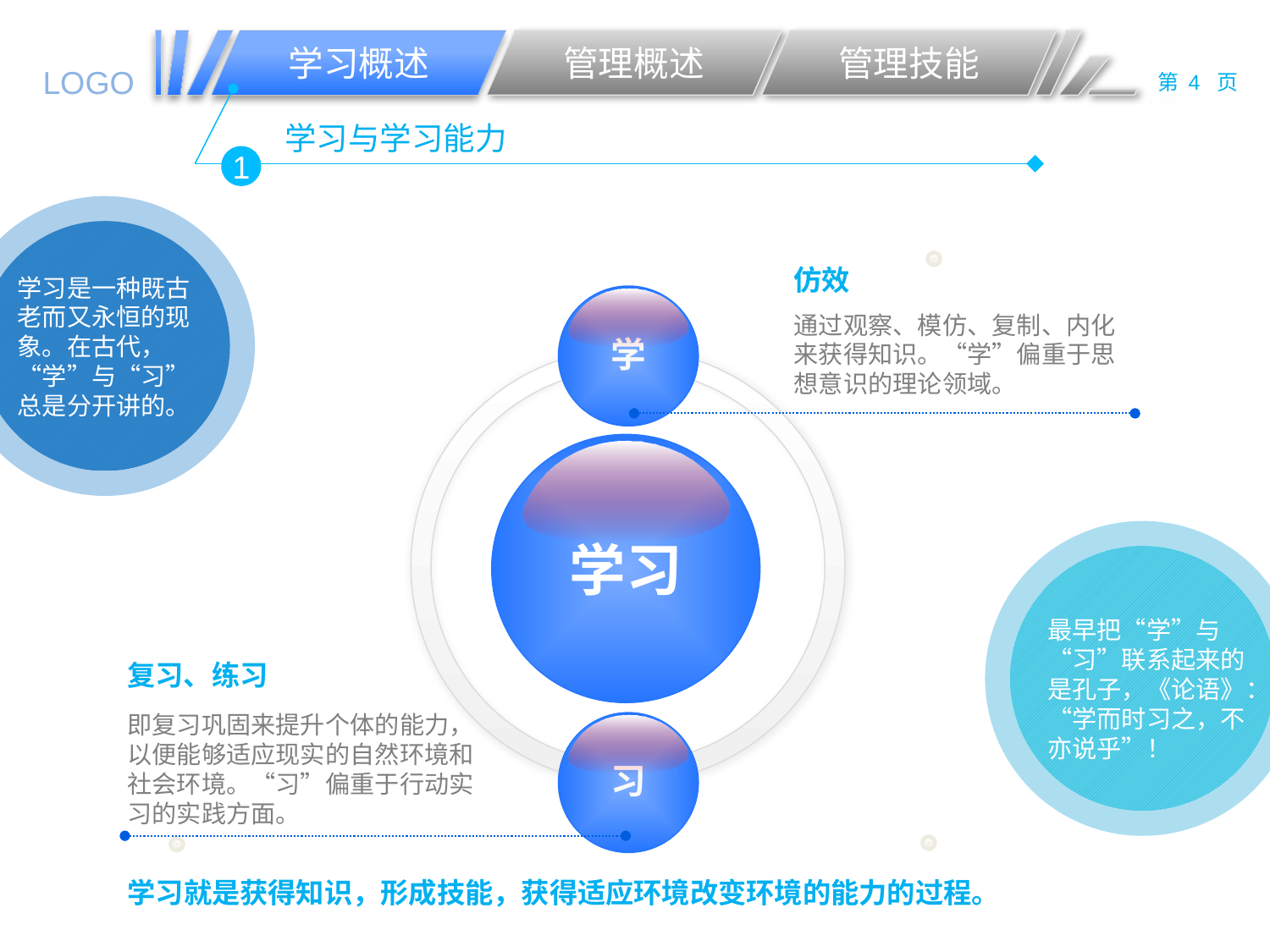

学习概述
管理概述

管理技能

学习与学习能力
1

学习是一种既古老而又永恒的现象。在古代，“学”与“习”总是分开讲的。

仿效
通过观察、模仿、复制、内化来获得知识。“学”偏重于思想意识的理论领域。
学

学

学习

最早把“学”与“习”联系起来的是孔子，《论语》：“学而时习之，不亦说乎”！
复习、练习
即复习巩固来提升个体的能力，以便能够适应现实的自然环境和社会环境。“习”偏重于行动实习的实践方面。
习

习

学习就是获得知识，形成技能，获得适应环境改变环境的能力的过程。